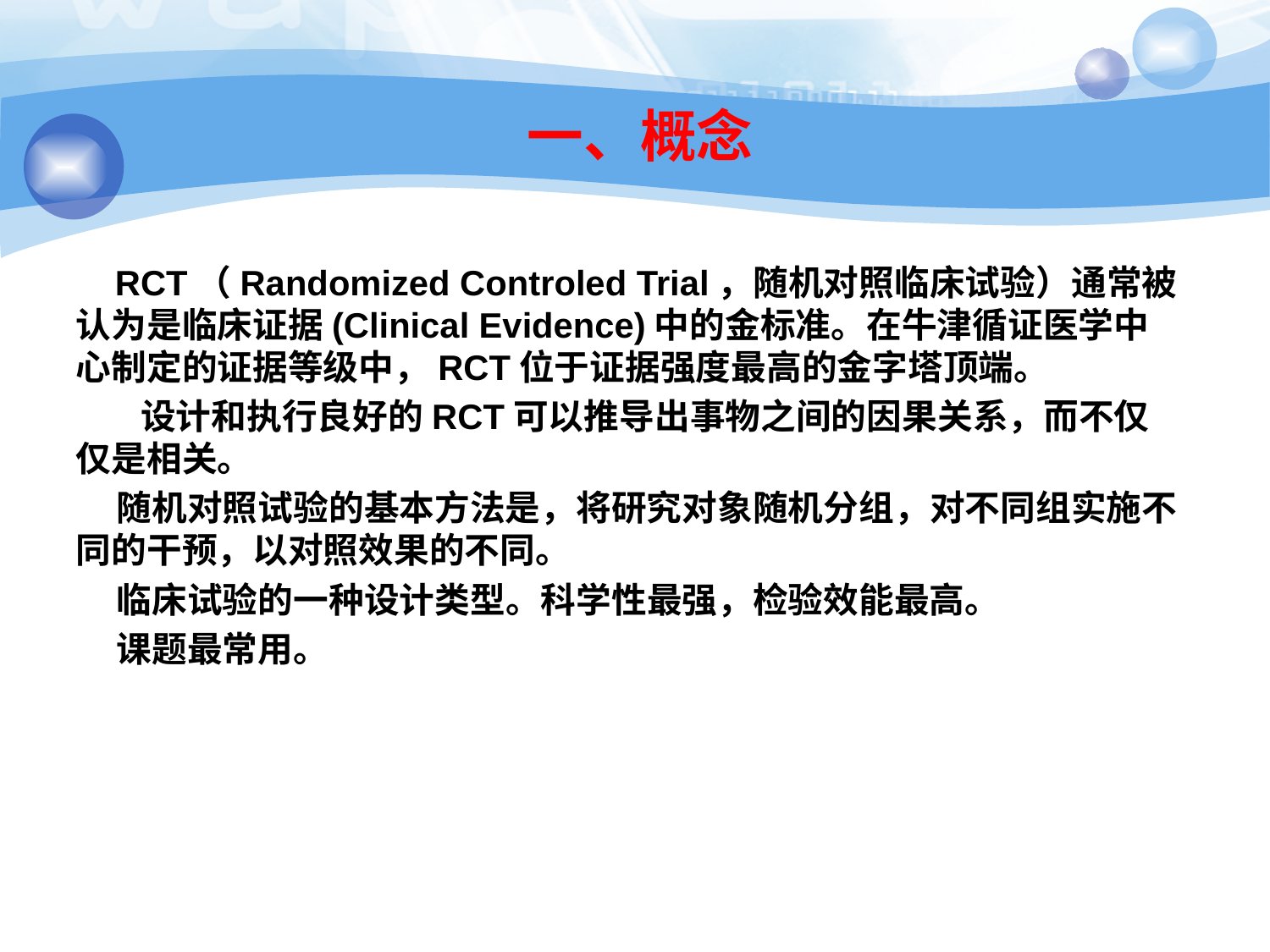

# 一、概念
    RCT（Randomized Controled Trial，随机对照临床试验）通常被认为是临床证据(Clinical Evidence)中的金标准。在牛津循证医学中心制定的证据等级中，RCT位于证据强度最高的金字塔顶端。
       设计和执行良好的RCT可以推导出事物之间的因果关系，而不仅仅是相关。
    随机对照试验的基本方法是，将研究对象随机分组，对不同组实施不同的干预，以对照效果的不同。
    临床试验的一种设计类型。科学性最强，检验效能最高。
    课题最常用。